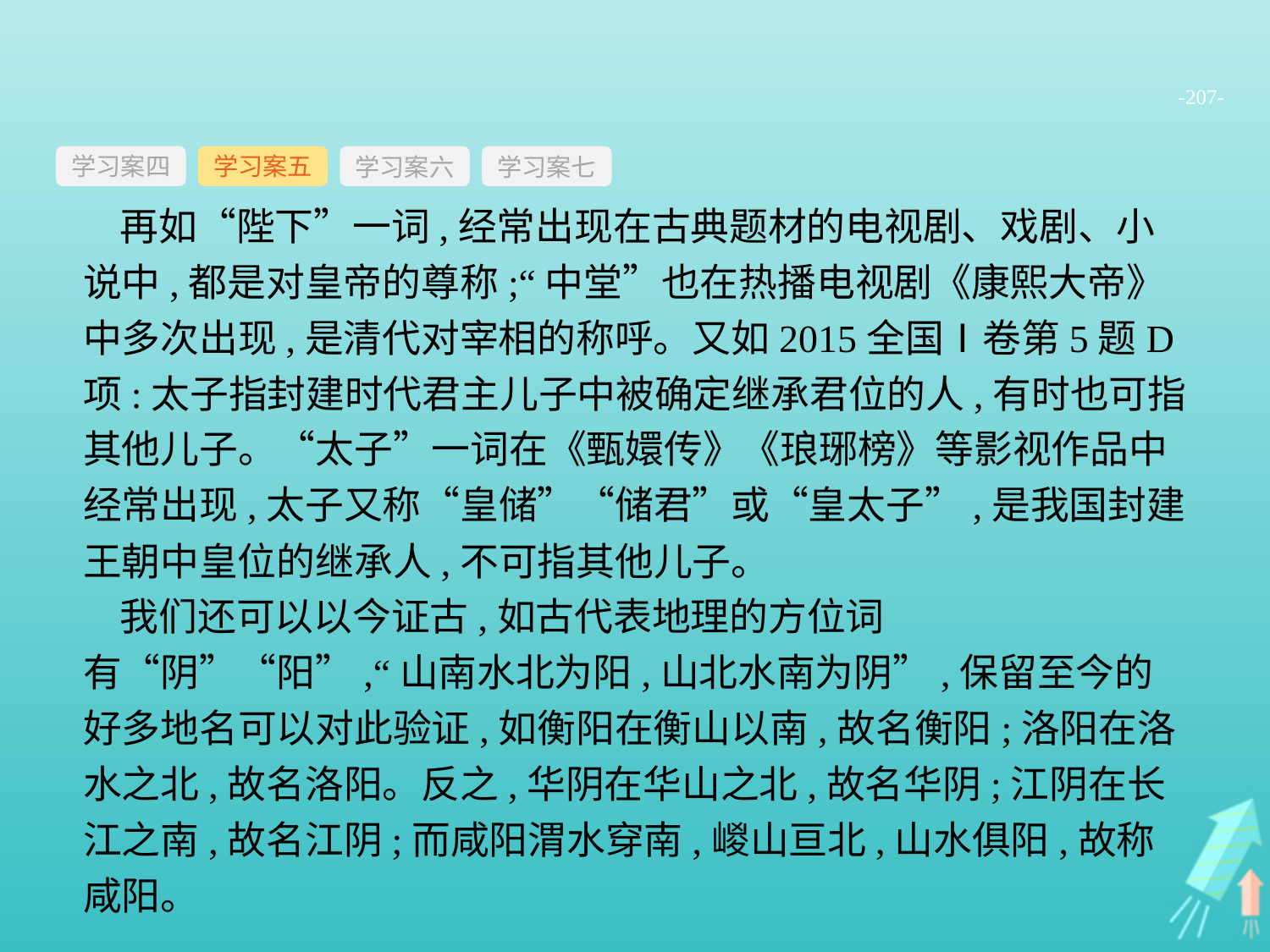

-207-
学习案四
学习案六
学习案七
学习案五
再如“陛下”一词,经常出现在古典题材的电视剧、戏剧、小说中,都是对皇帝的尊称;“中堂”也在热播电视剧《康熙大帝》中多次出现,是清代对宰相的称呼。又如2015全国Ⅰ卷第5题D项:太子指封建时代君主儿子中被确定继承君位的人,有时也可指其他儿子。“太子”一词在《甄嬛传》《琅琊榜》等影视作品中经常出现,太子又称“皇储”“储君”或“皇太子”,是我国封建王朝中皇位的继承人,不可指其他儿子。
我们还可以以今证古,如古代表地理的方位词有“阴”“阳”,“山南水北为阳,山北水南为阴”,保留至今的好多地名可以对此验证,如衡阳在衡山以南,故名衡阳;洛阳在洛水之北,故名洛阳。反之,华阴在华山之北,故名华阴;江阴在长江之南,故名江阴;而咸阳渭水穿南,嵕山亘北,山水俱阳,故称咸阳。